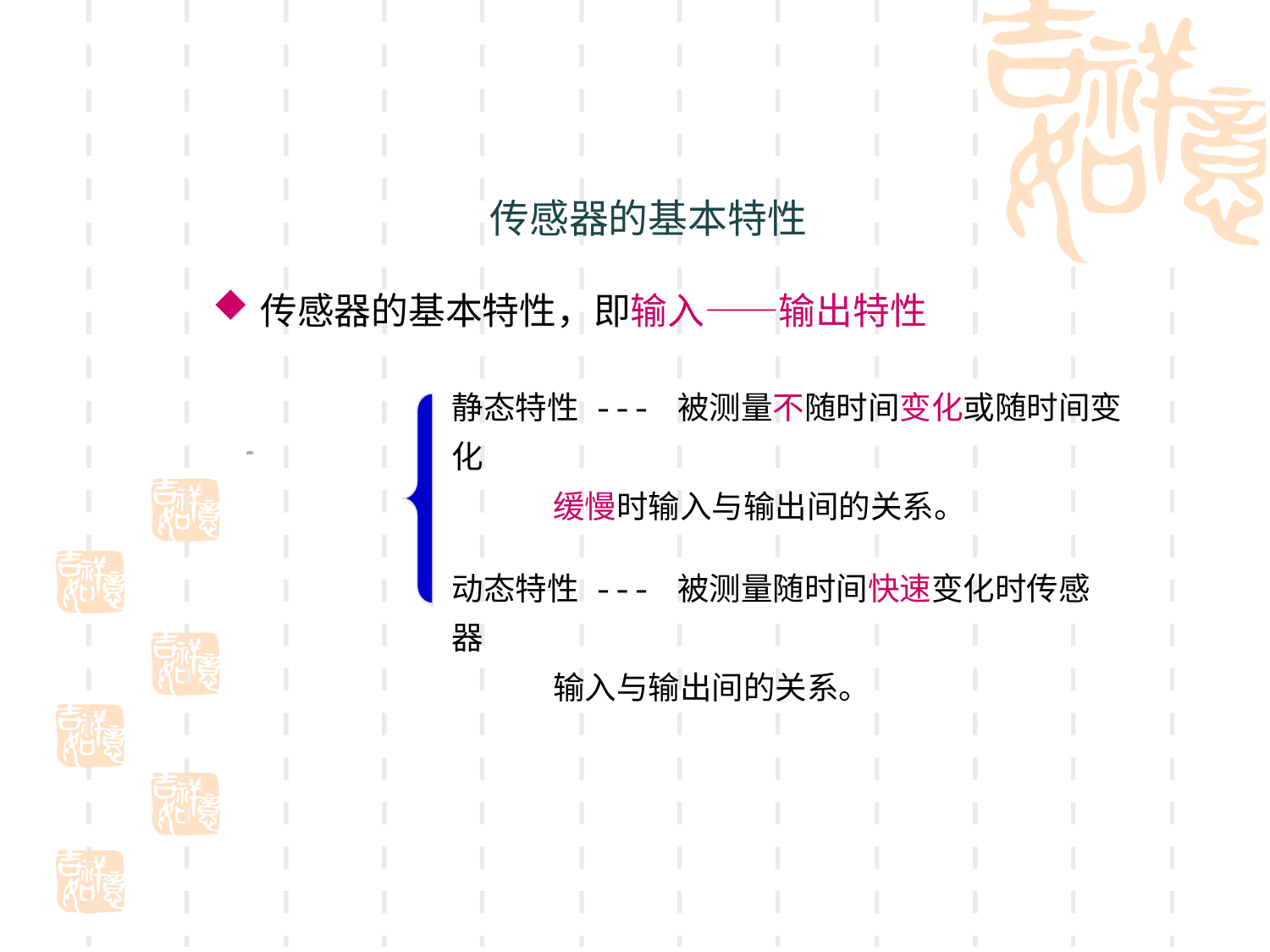

# 传感器的基本特性
传感器的基本特性，即输入——输出特性

静态特性 --- 被测量不随时间变化或随时间变化
             缓慢时输入与输出间的关系。

传感器的
基本特性

动态特性 --- 被测量随时间快速变化时传感器
             输入与输出间的关系。
8